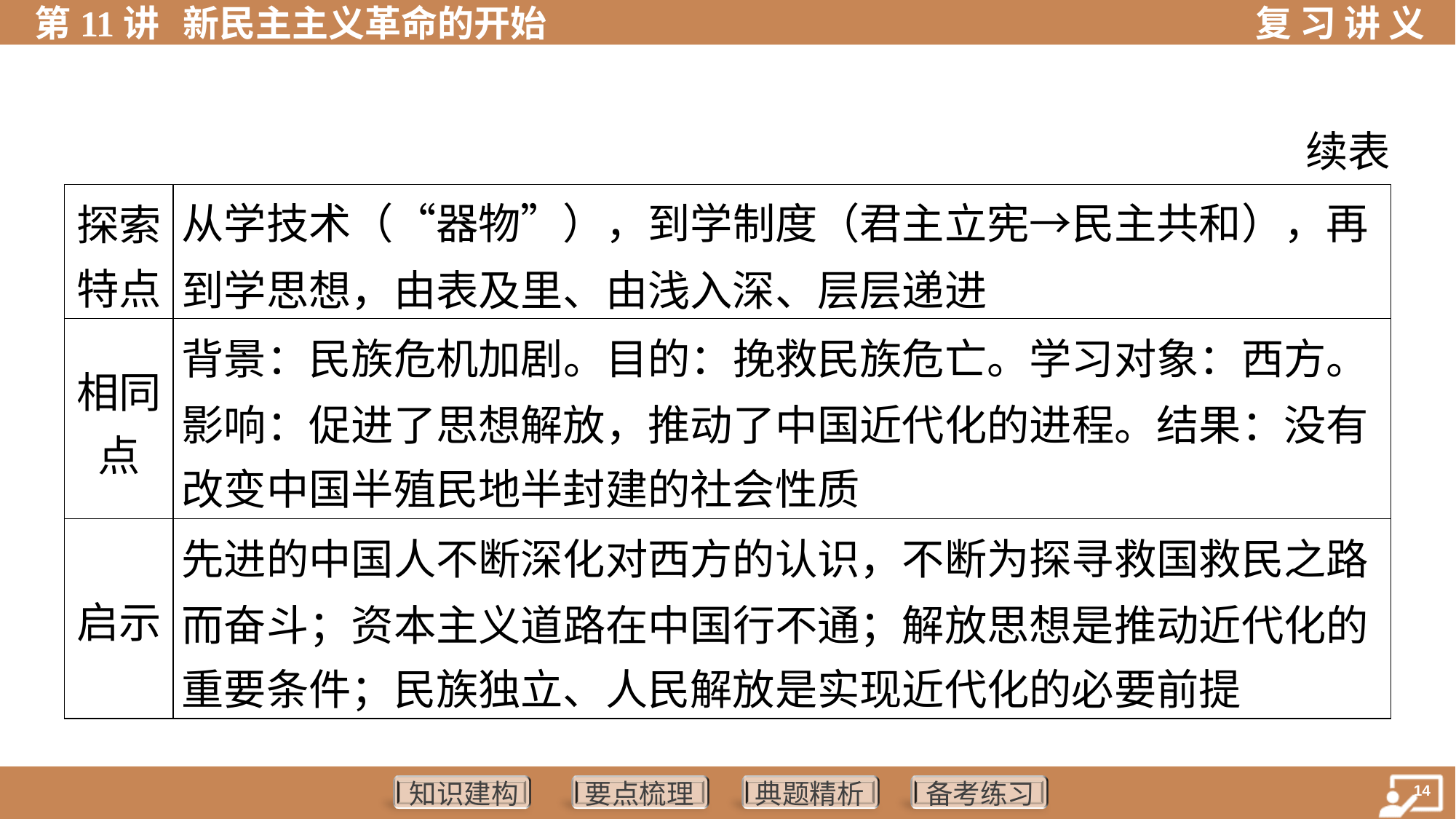

续表
| 探索 特点 | 从学技术（“器物”），到学制度（君主立宪→民主共和），再到学思想，由表及里、由浅入深、层层递进 |  |  |  |  |
| --- | --- | --- | --- | --- | --- |
| 相同 点 | 背景：民族危机加剧。目的：挽救民族危亡。学习对象：西方。 影响：促进了思想解放，推动了中国近代化的进程。结果：没有 改变中国半殖民地半封建的社会性质 |  |  |  |  |
| 启示 | 先进的中国人不断深化对西方的认识，不断为探寻救国救民之路 而奋斗；资本主义道路在中国行不通；解放思想是推动近代化的 重要条件；民族独立、人民解放是实现近代化的必要前提 |  |  |  |  |